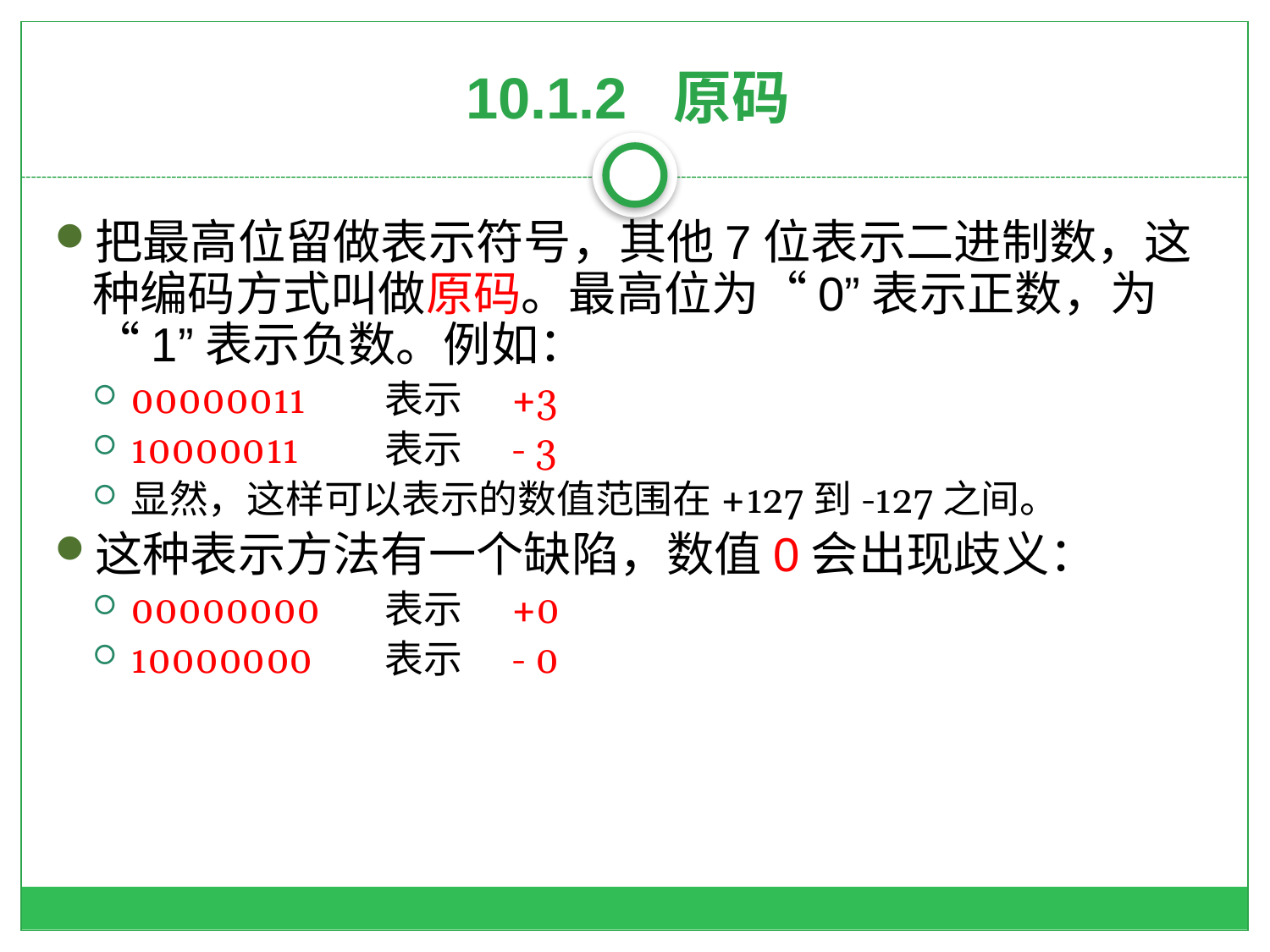

# 10.1.2  原码
把最高位留做表示符号，其他7位表示二进制数，这种编码方式叫做原码。最高位为“0”表示正数，为“1”表示负数。例如：
00000011	表示	+3
10000011	表示	- 3
显然，这样可以表示的数值范围在+127到-127之间。
这种表示方法有一个缺陷，数值0会出现歧义：
00000000	表示	+0
10000000	表示	- 0